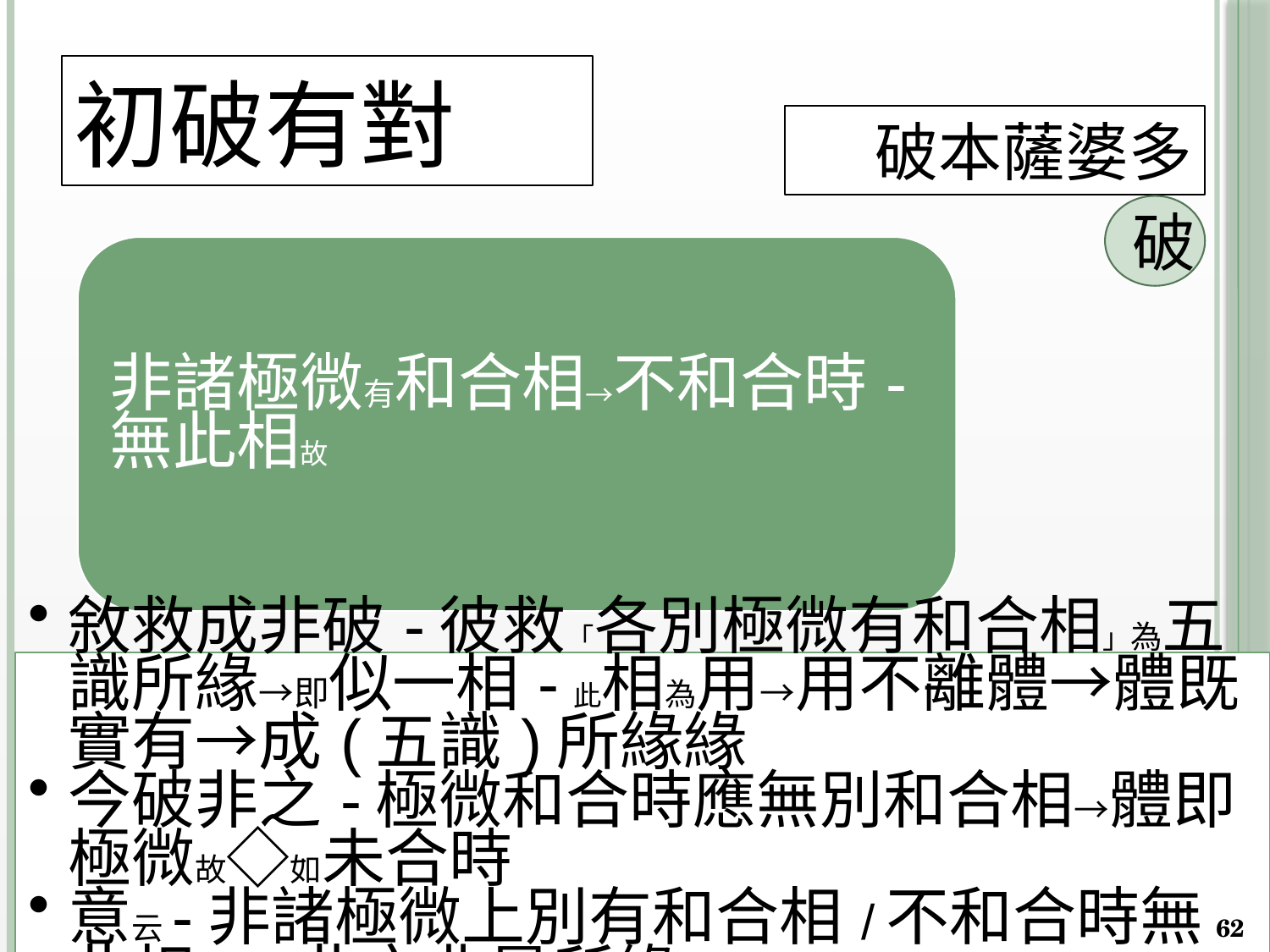

# 初破有對
破本薩婆多
非諸極微有和合相→不和合時-無此相故
敘救成非破-彼救「各別極微有和合相」為五識所緣→即似一相-此相為用→用不離體→體既實有→成(五識)所緣緣
今破非之-極微和合時應無別和合相→體即極微故◇如未合時
破
62
2014/10/15